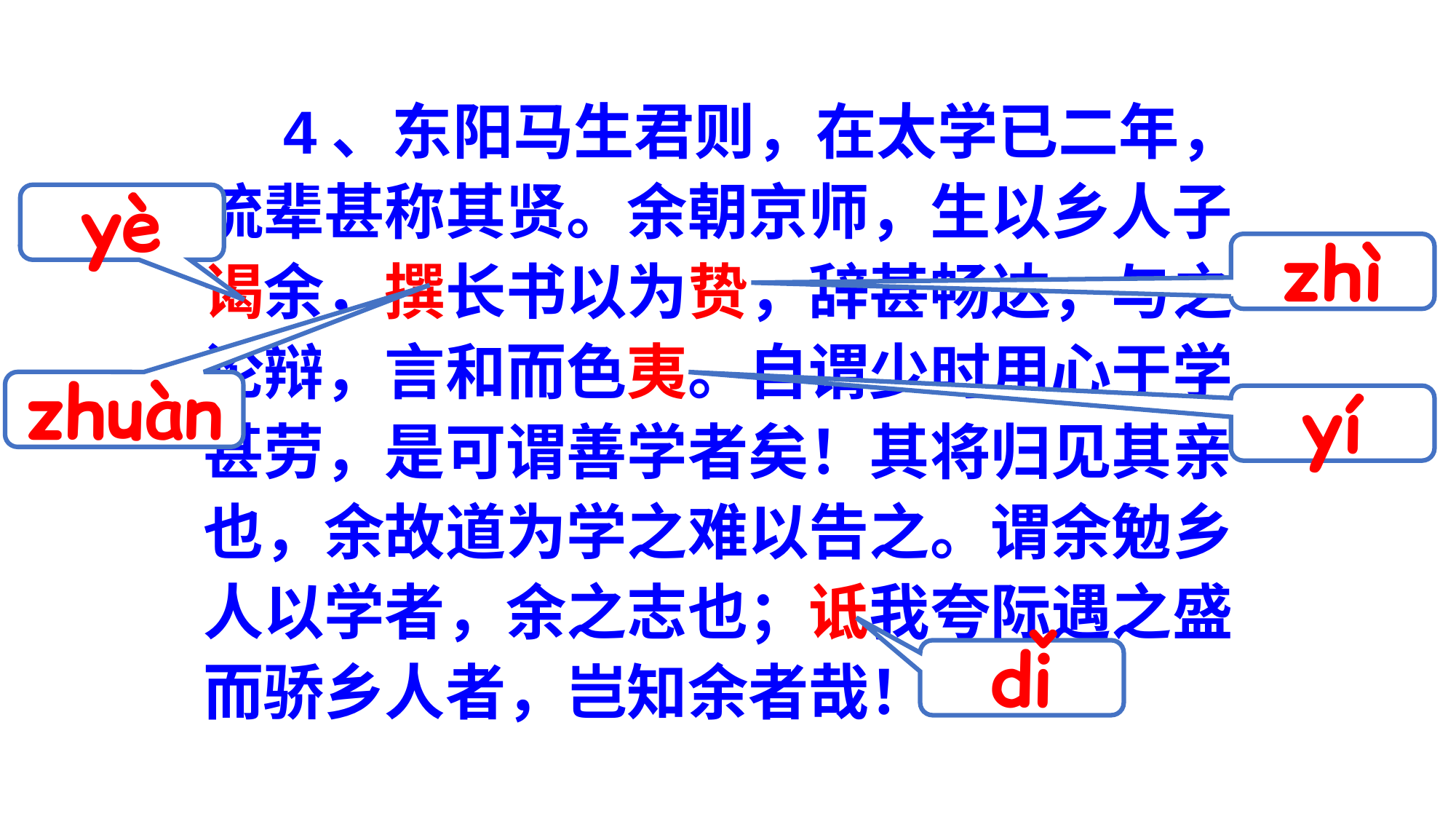

4、东阳马生君则，在太学已二年，流辈甚称其贤。余朝京师，生以乡人子谒余，撰长书以为贽，辞甚畅达，与之论辩，言和而色夷。自谓少时用心于学甚劳，是可谓善学者矣！其将归见其亲也，余故道为学之难以告之。谓余勉乡人以学者，余之志也；诋我夸际遇之盛而骄乡人者，岂知余者哉！
yè
zhì
zhuàn
yí
dǐ